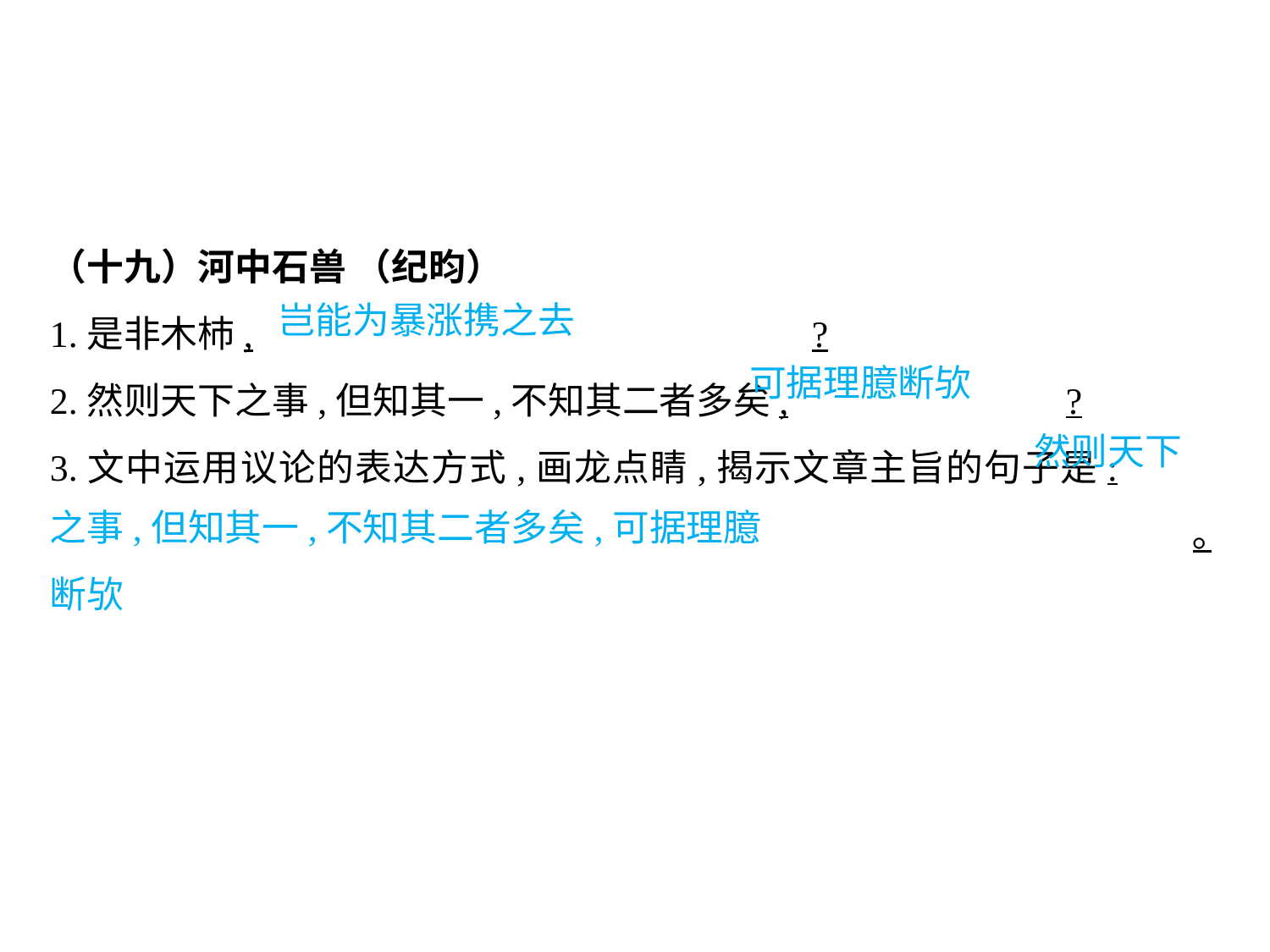

（十九）河中石兽 （纪昀）
1.是非木杮,					?
2.然则天下之事,但知其一,不知其二者多矣,			?
3.文中运用议论的表达方式,画龙点睛,揭示文章主旨的句子是:										｡
岂能为暴涨携之去
可据理臆断欤
然则天下
之事,但知其一,不知其二者多矣,可据理臆断欤